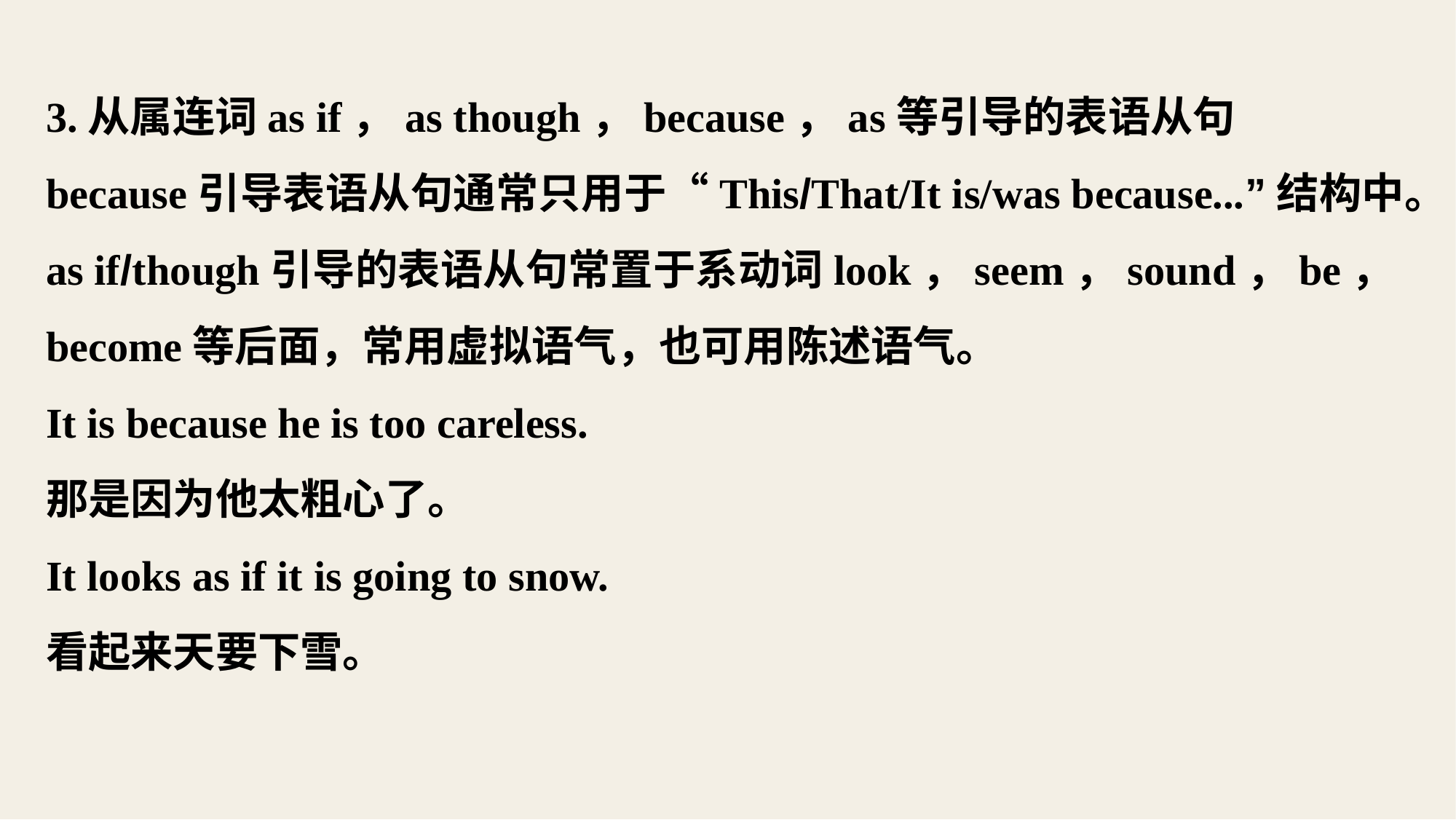

3.从属连词as if，as though，because，as等引导的表语从句
because引导表语从句通常只用于“This/That/It is/was because...”结构中。as if/though引导的表语从句常置于系动词look，seem，sound，be，become等后面，常用虚拟语气，也可用陈述语气。
It is because he is too careless.
那是因为他太粗心了。
It looks as if it is going to snow.
看起来天要下雪。